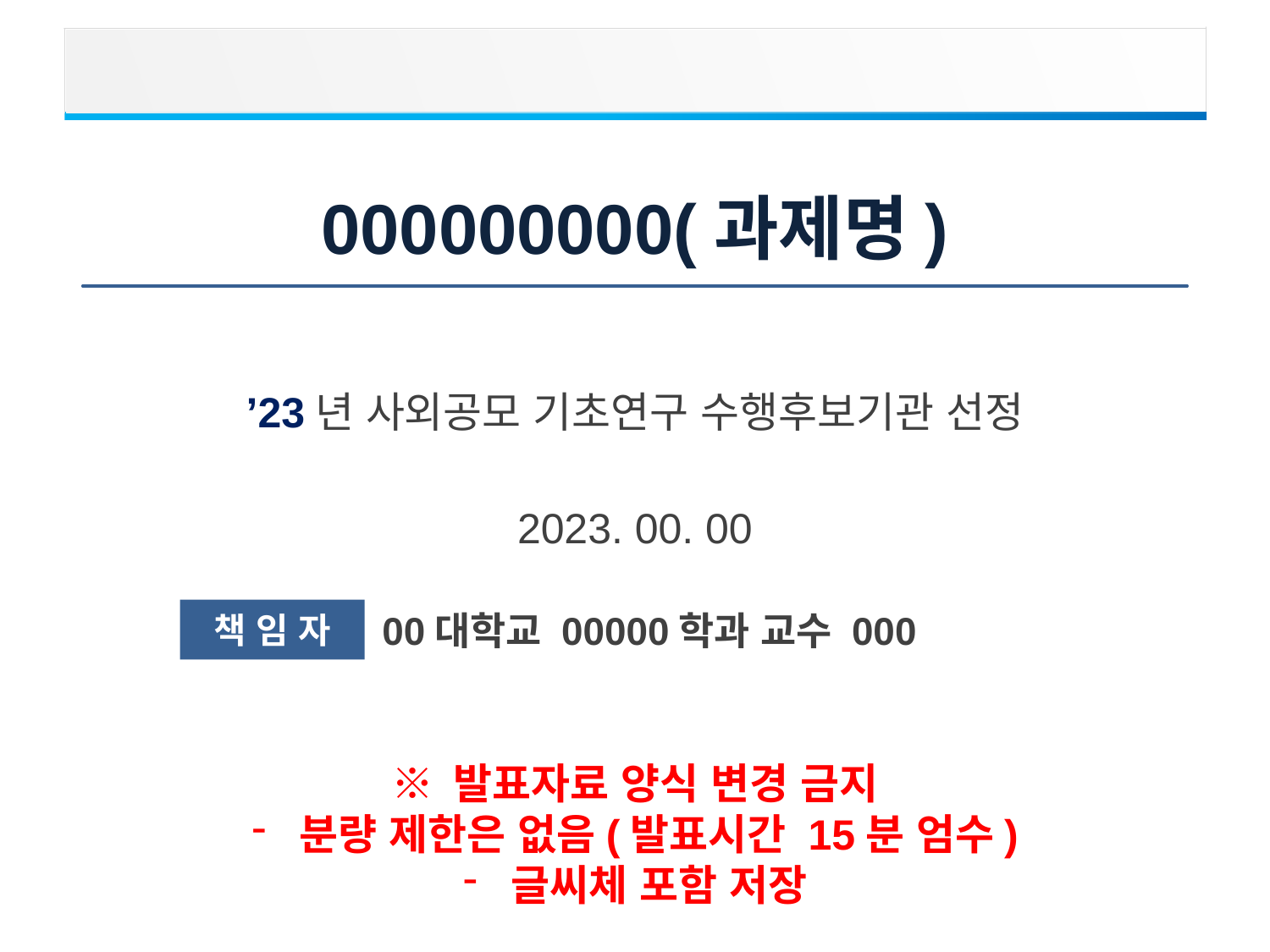

000000000(과제명)

’23년 사외공모 기초연구 수행후보기관 선정
2023. 00. 00
책 임 자
00대학교 00000학과 교수 000
※ 발표자료 양식 변경 금지
분량 제한은 없음(발표시간 15분 엄수)
글씨체 포함 저장